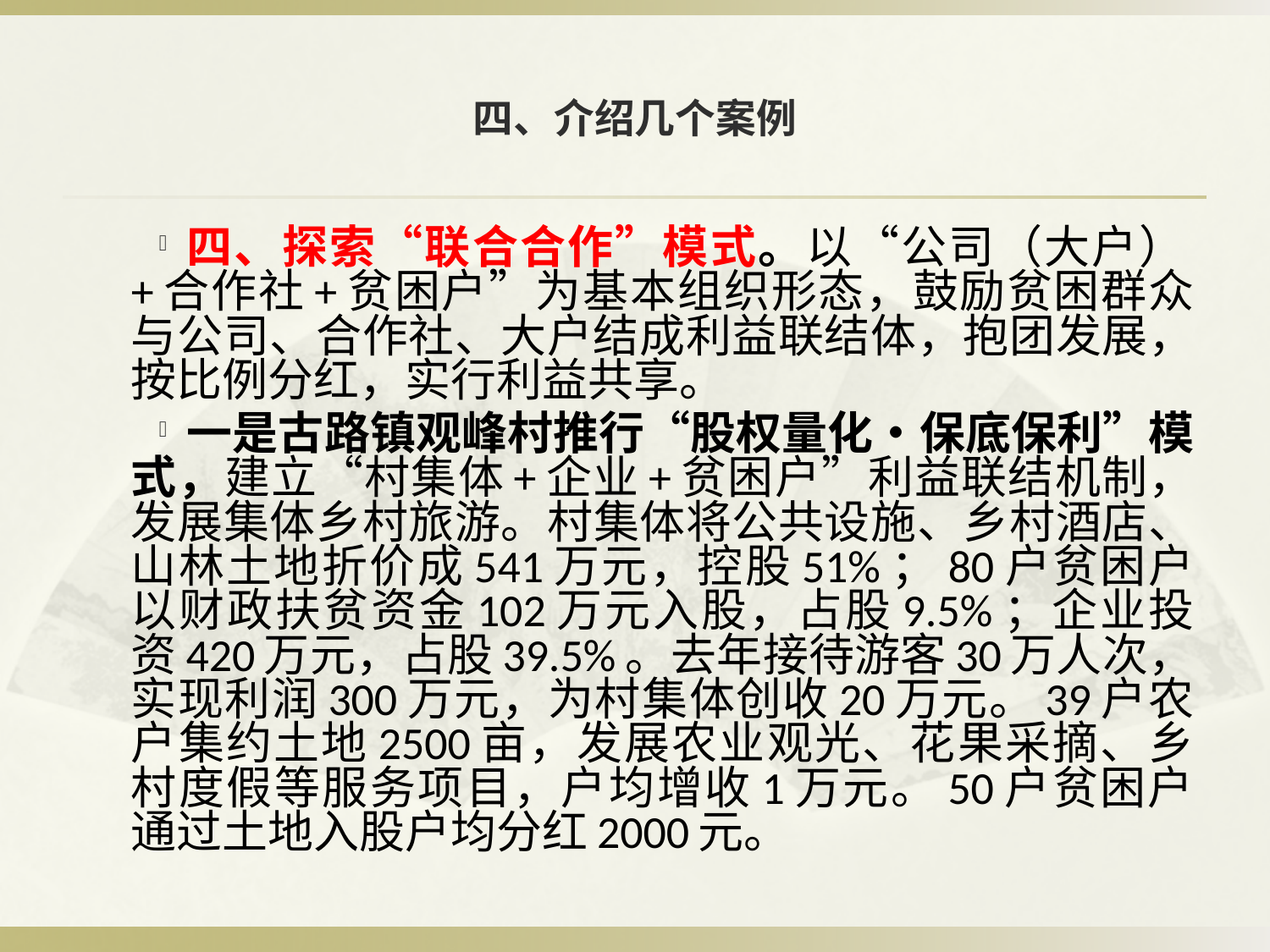

# 四、介绍几个案例
四、探索“联合合作”模式。以“公司（大户）+合作社+贫困户”为基本组织形态，鼓励贫困群众与公司、合作社、大户结成利益联结体，抱团发展，按比例分红，实行利益共享。
一是古路镇观峰村推行“股权量化•保底保利”模式，建立“村集体+企业+贫困户”利益联结机制，发展集体乡村旅游。村集体将公共设施、乡村酒店、山林土地折价成541万元，控股51%；80户贫困户以财政扶贫资金102万元入股，占股9.5%；企业投资420万元，占股39.5%。去年接待游客30万人次，实现利润300万元，为村集体创收20万元。39户农户集约土地2500亩，发展农业观光、花果采摘、乡村度假等服务项目，户均增收1万元。50户贫困户通过土地入股户均分红2000元。